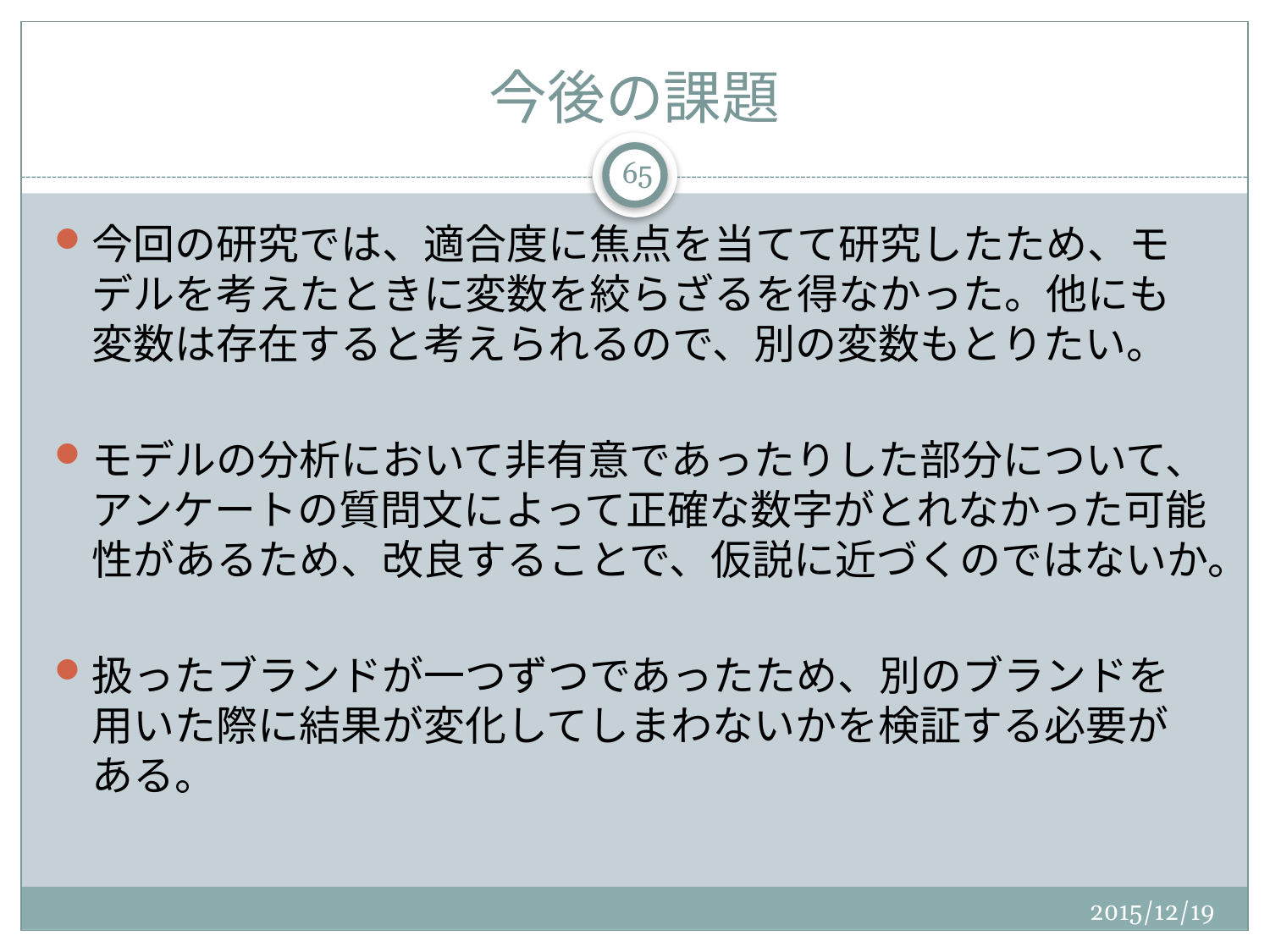

# 今後の課題
65
今回の研究では、適合度に焦点を当てて研究したため、モデルを考えたときに変数を絞らざるを得なかった。他にも変数は存在すると考えられるので、別の変数もとりたい。

モデルの分析において非有意であったりした部分について、アンケートの質問文によって正確な数字がとれなかった可能性があるため、改良することで、仮説に近づくのではないか。

扱ったブランドが一つずつであったため、別のブランドを用いた際に結果が変化してしまわないかを検証する必要がある。

2015/12/19